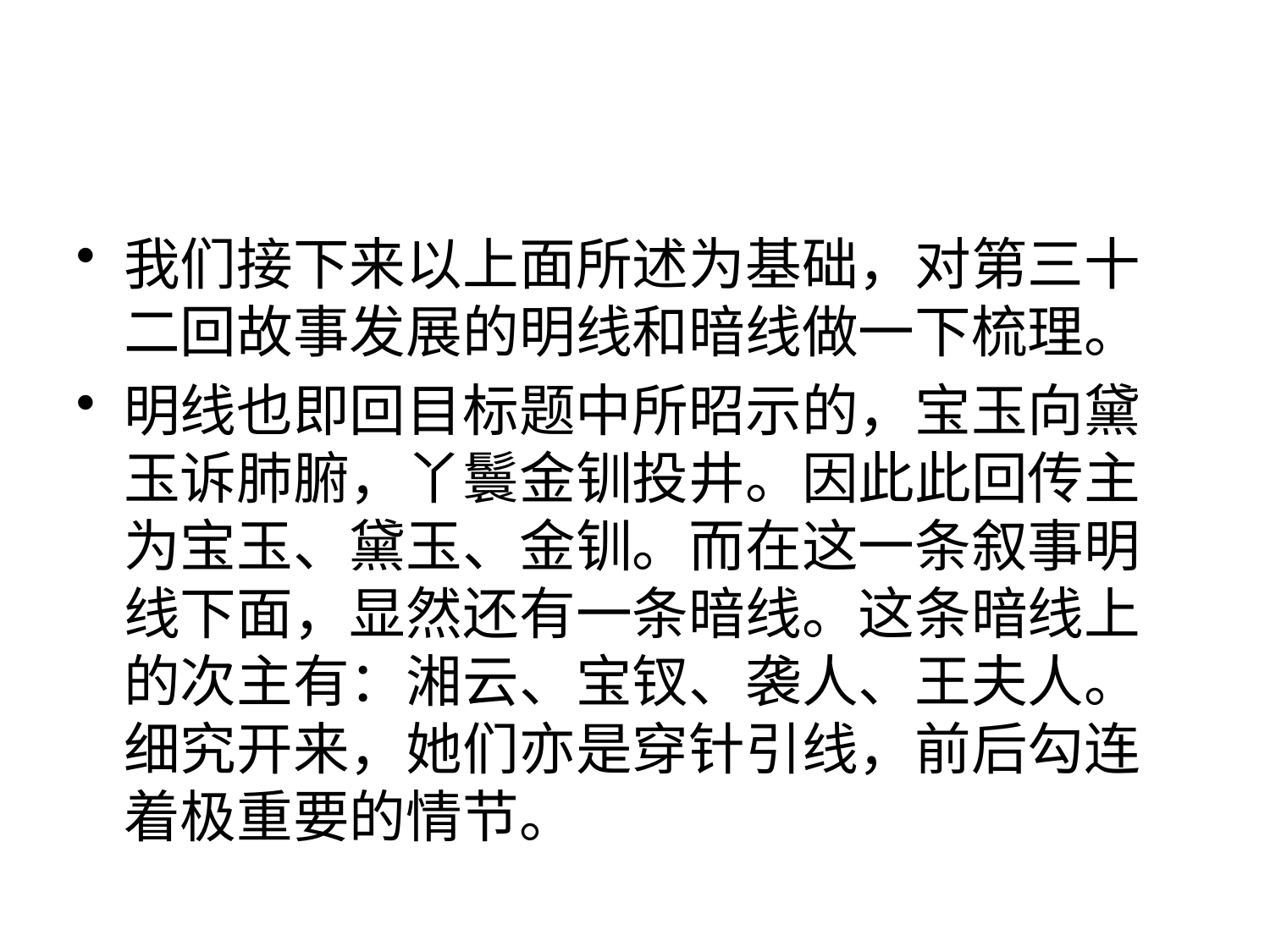

#
我们接下来以上面所述为基础，对第三十二回故事发展的明线和暗线做一下梳理。
明线也即回目标题中所昭示的，宝玉向黛玉诉肺腑，丫鬟金钏投井。因此此回传主为宝玉、黛玉、金钏。而在这一条叙事明线下面，显然还有一条暗线。这条暗线上的次主有：湘云、宝钗、袭人、王夫人。细究开来，她们亦是穿针引线，前后勾连着极重要的情节。